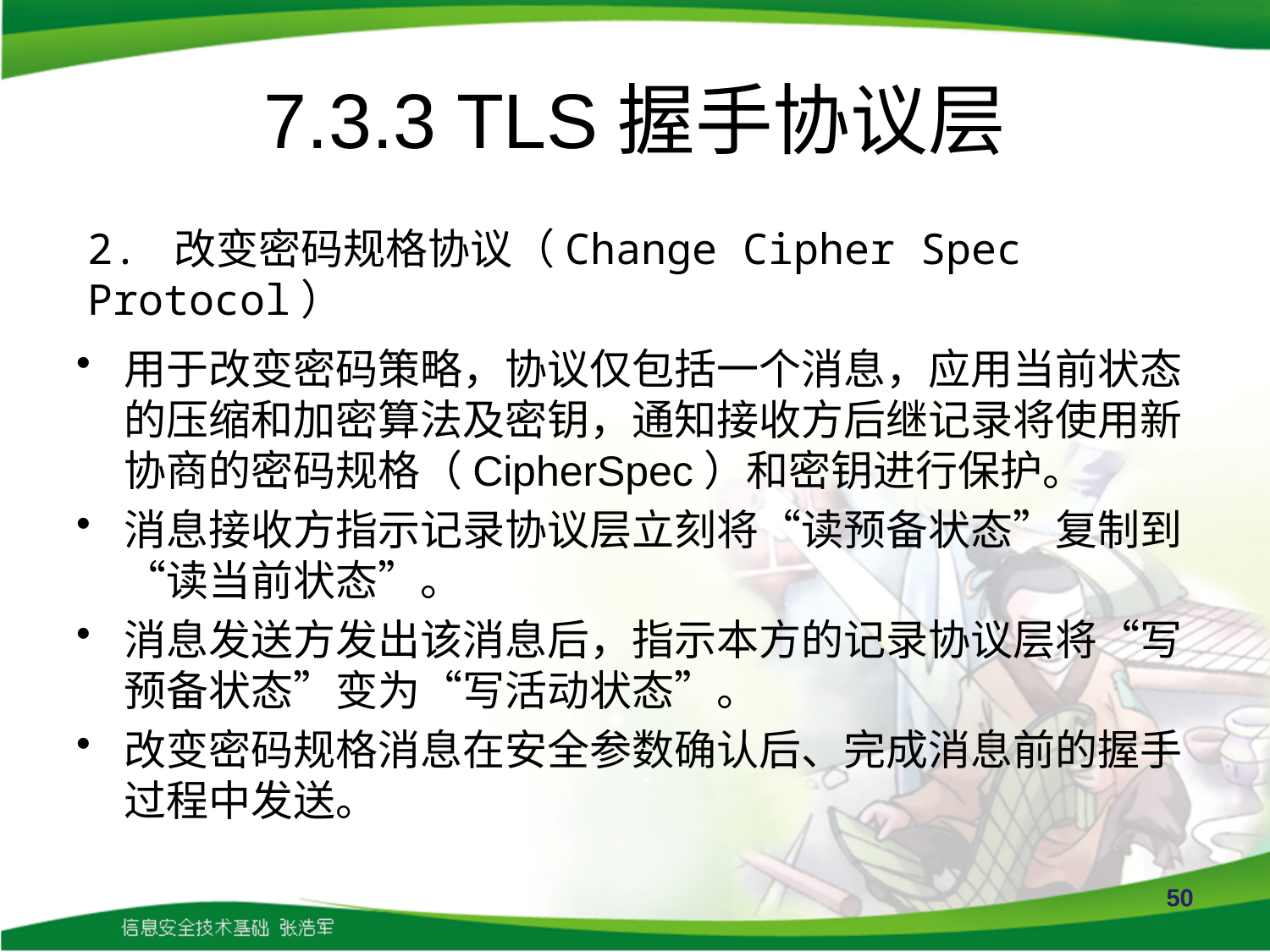

# 7.3.3 TLS握手协议层
2. 改变密码规格协议（Change Cipher Spec Protocol）
用于改变密码策略，协议仅包括一个消息，应用当前状态的压缩和加密算法及密钥，通知接收方后继记录将使用新协商的密码规格（CipherSpec）和密钥进行保护。
消息接收方指示记录协议层立刻将“读预备状态”复制到“读当前状态”。
消息发送方发出该消息后，指示本方的记录协议层将“写预备状态”变为“写活动状态”。
改变密码规格消息在安全参数确认后、完成消息前的握手过程中发送。

50